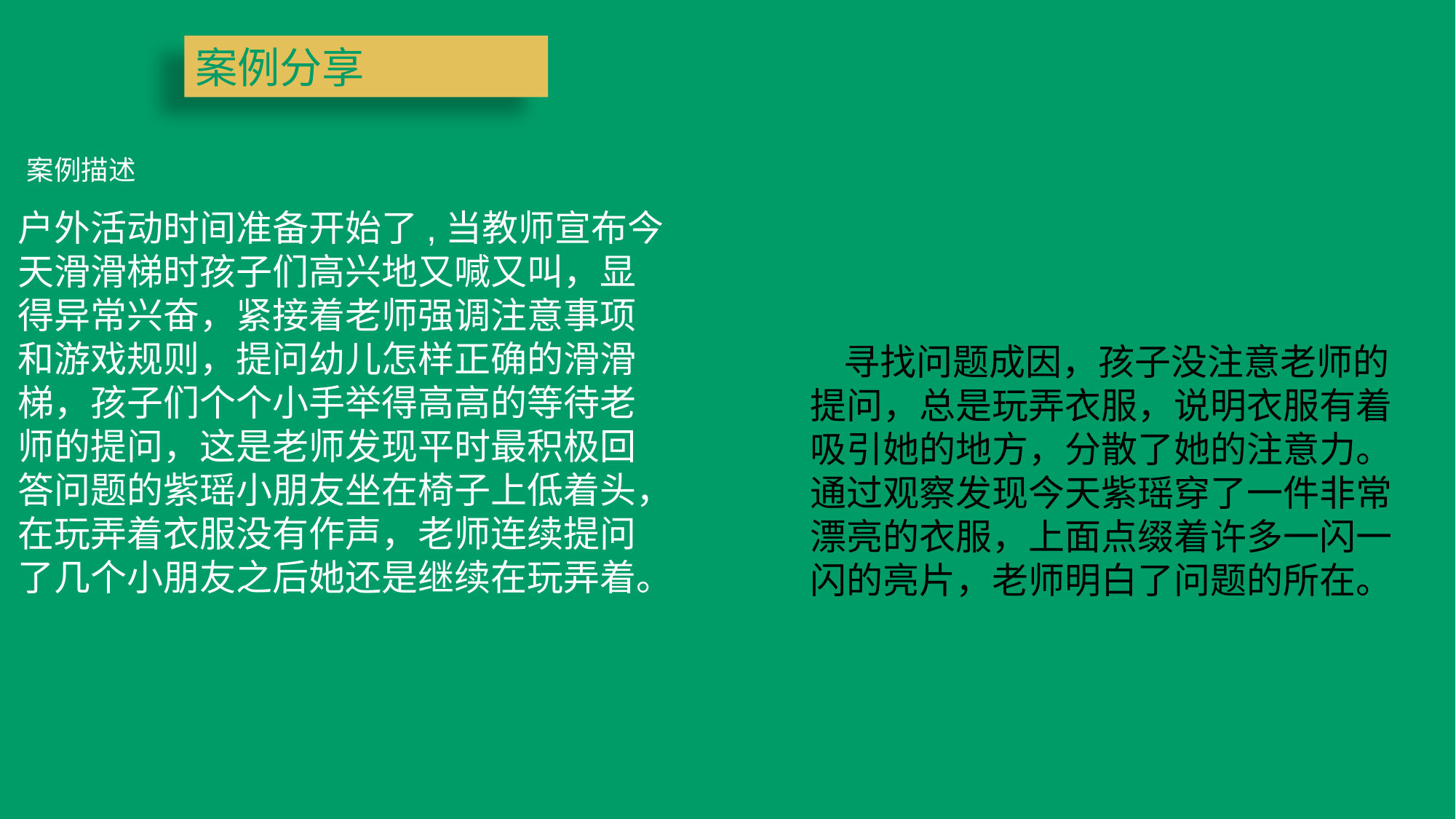

案例分享
   寻找问题成因，孩子没注意老师的提问，总是玩弄衣服，说明衣服有着吸引她的地方，分散了她的注意力。通过观察发现今天紫瑶穿了一件非常漂亮的衣服，上面点缀着许多一闪一闪的亮片，老师明白了问题的所在。
案例描述

案例分析
户外活动时间准备开始了,当教师宣布今天滑滑梯时孩子们高兴地又喊又叫，显得异常兴奋，紧接着老师强调注意事项和游戏规则，提问幼儿怎样正确的滑滑梯，孩子们个个小手举得高高的等待老师的提问，这是老师发现平时最积极回答问题的紫瑶小朋友坐在椅子上低着头，在玩弄着衣服没有作声，老师连续提问了几个小朋友之后她还是继续在玩弄着。
VS